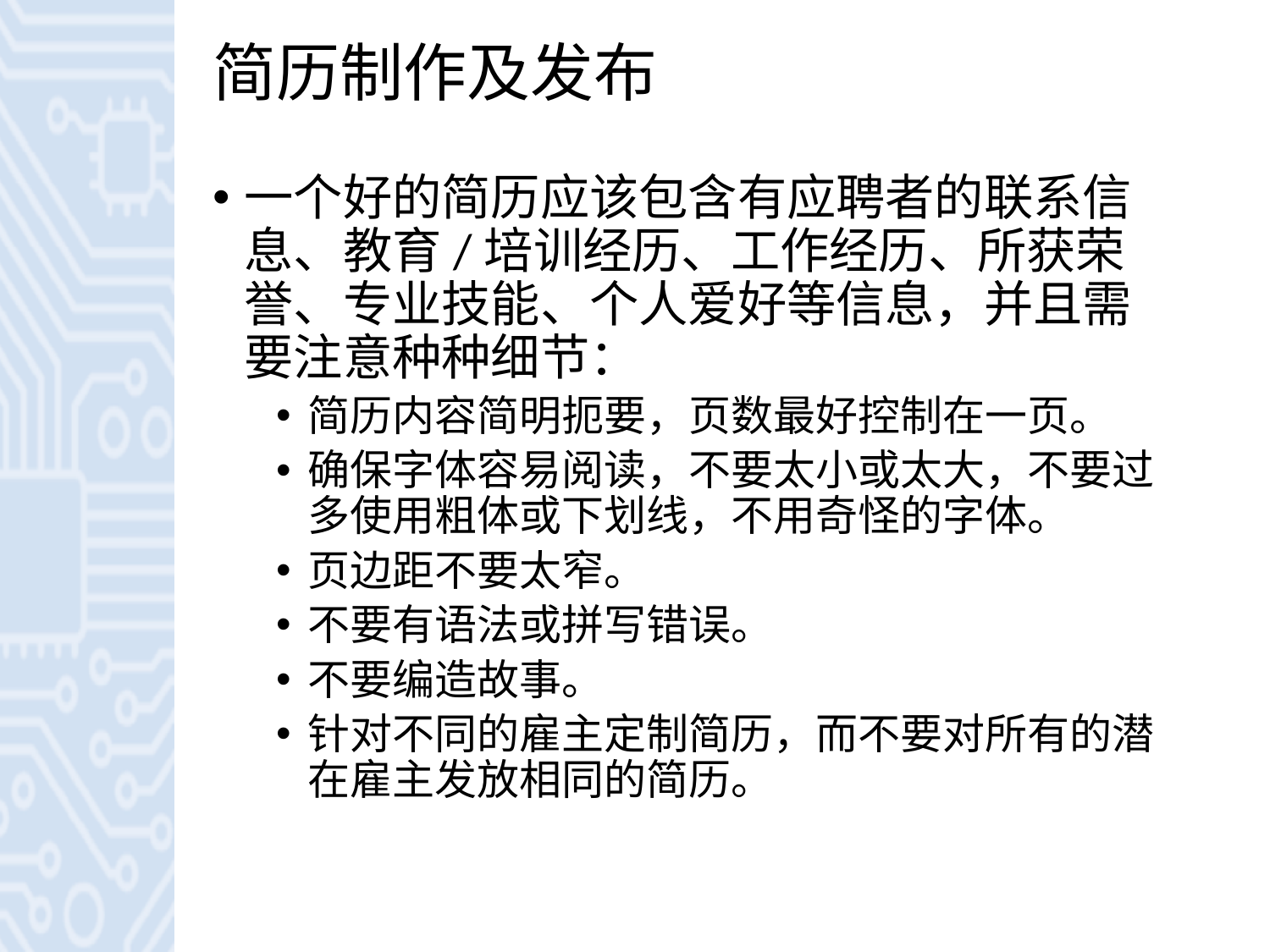

# 简历制作及发布
一个好的简历应该包含有应聘者的联系信息、教育/培训经历、工作经历、所获荣誉、专业技能、个人爱好等信息，并且需要注意种种细节：
简历内容简明扼要，页数最好控制在一页。
确保字体容易阅读，不要太小或太大，不要过多使用粗体或下划线，不用奇怪的字体。
页边距不要太窄。
不要有语法或拼写错误。
不要编造故事。
针对不同的雇主定制简历，而不要对所有的潜在雇主发放相同的简历。